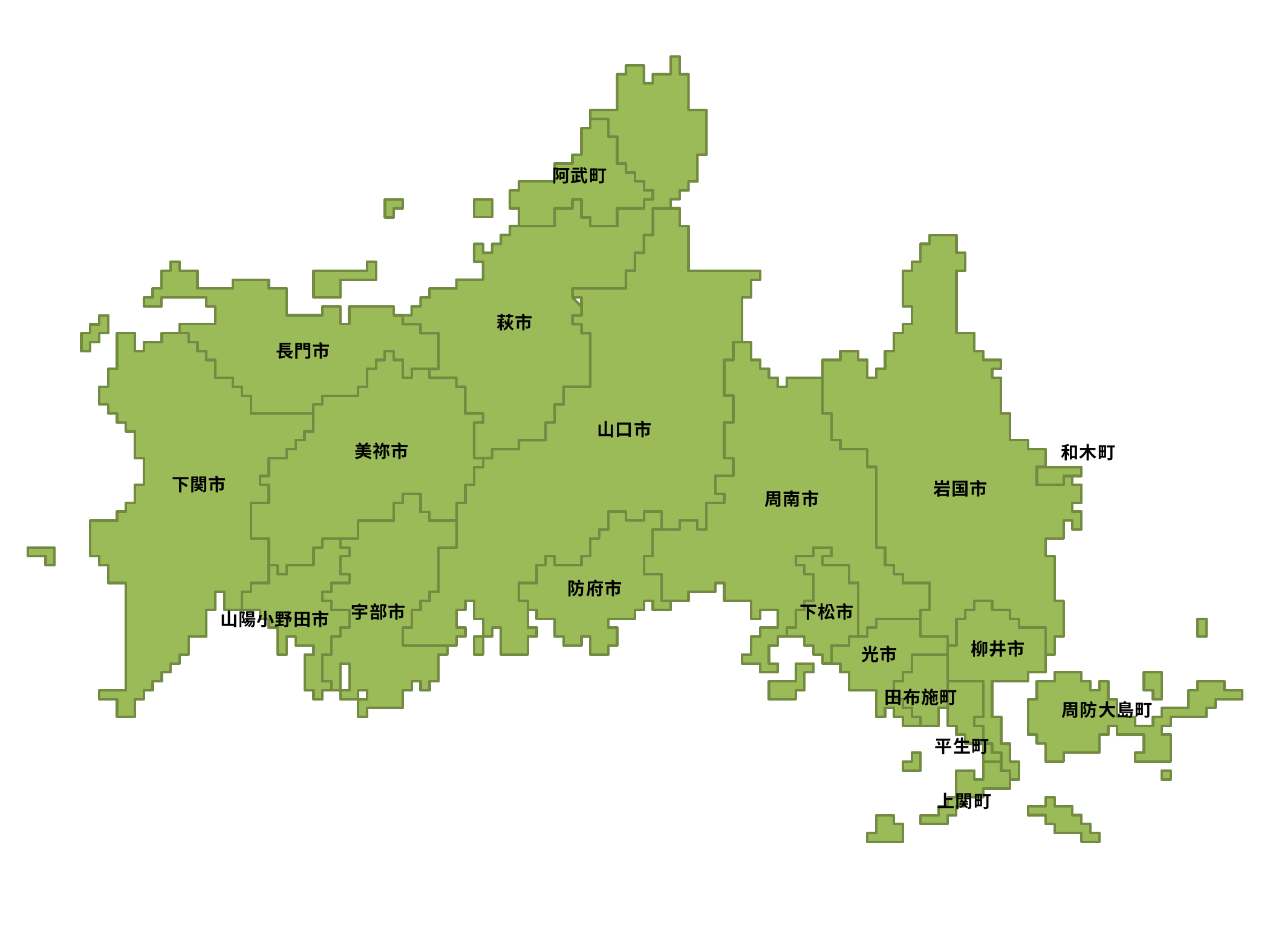

阿武町
萩市
長門市
山口市
美祢市
和木町
下関市
岩国市
周南市
防府市
下松市
宇部市
山陽小野田市
柳井市
光市
田布施町
周防大島町
平生町
上関町